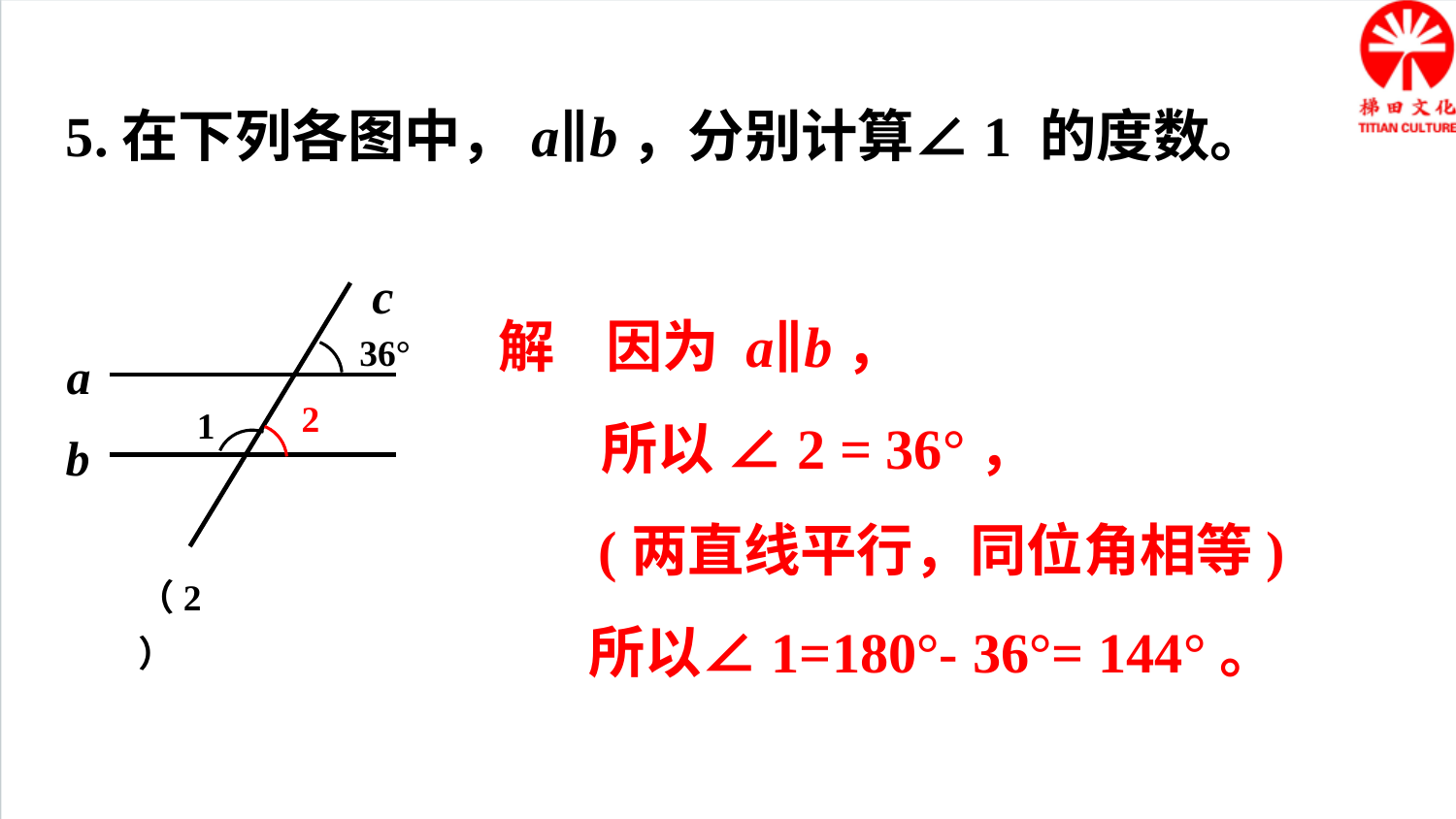

5.在下列各图中，a∥b，分别计算∠1 的度数。
c
36°
a

1
b

（2）
 解    因为 a∥b，
         所以 ∠2 = 36°，
         (两直线平行，同位角相等)
        所以∠1=180°- 36°= 144°。
2